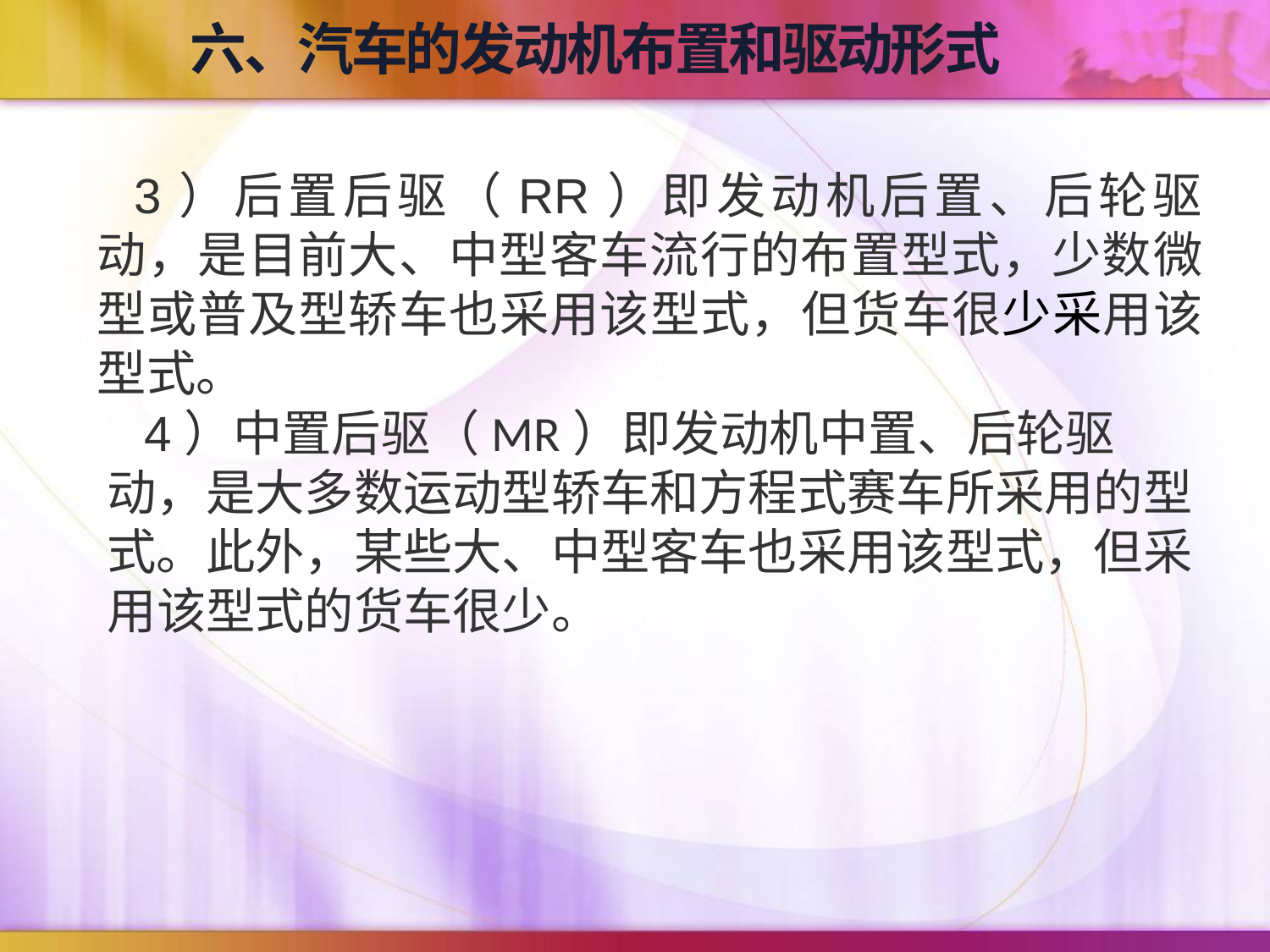

六、汽车的发动机布置和驱动形式
3）后置后驱（RR）即发动机后置、后轮驱动，是目前大、中型客车流行的布置型式，少数微型或普及型轿车也采用该型式，但货车很少采用该型式。
4）中置后驱（MR）即发动机中置、后轮驱动，是大多数运动型轿车和方程式赛车所采用的型式。此外，某些大、中型客车也采用该型式，但采用该型式的货车很少。